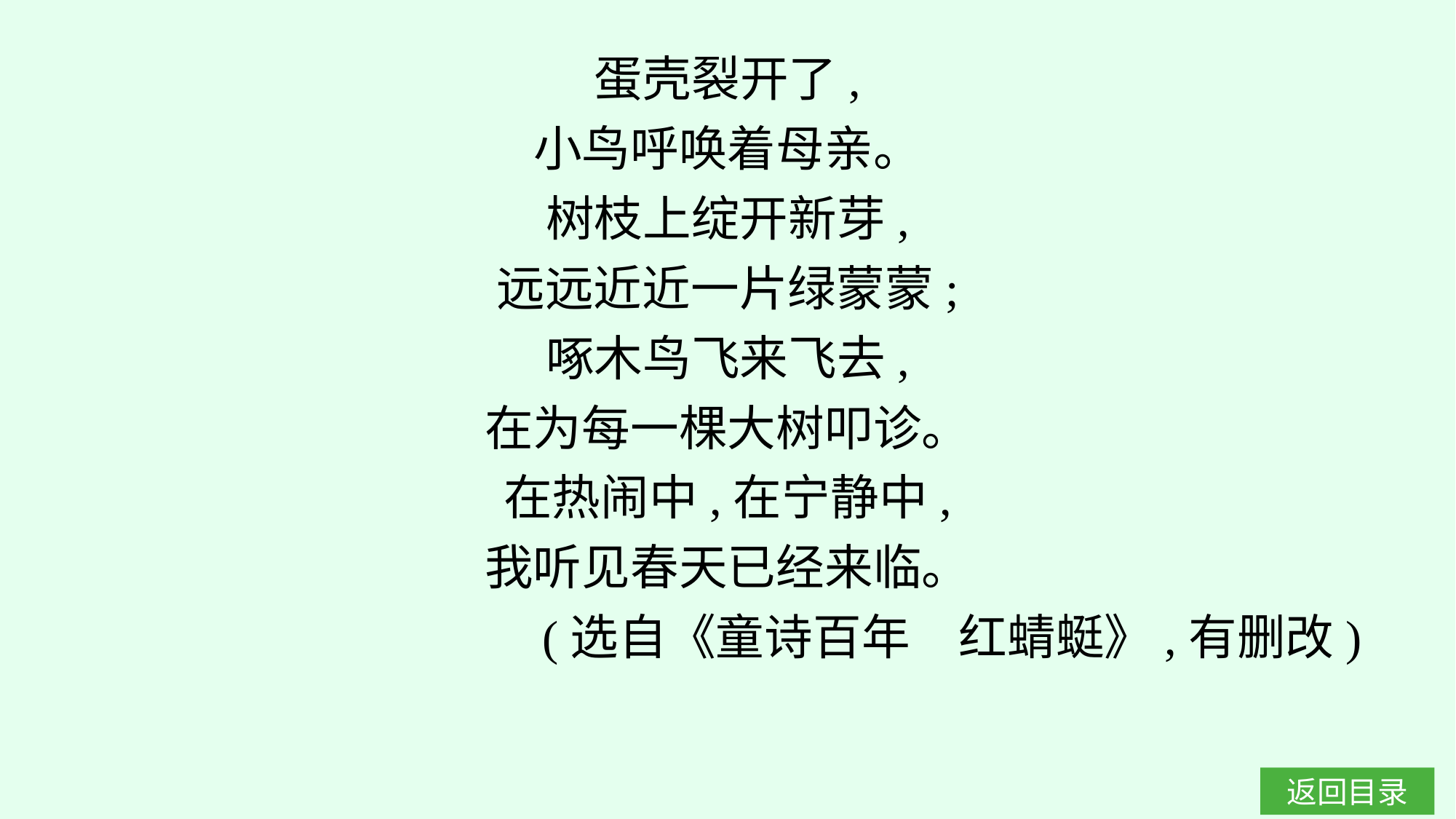

蛋壳裂开了,
小鸟呼唤着母亲。
树枝上绽开新芽,
远远近近一片绿蒙蒙;
啄木鸟飞来飞去,
在为每一棵大树叩诊。
在热闹中,在宁静中,
我听见春天已经来临。
(选自《童诗百年　红蜻蜓》,有删改)